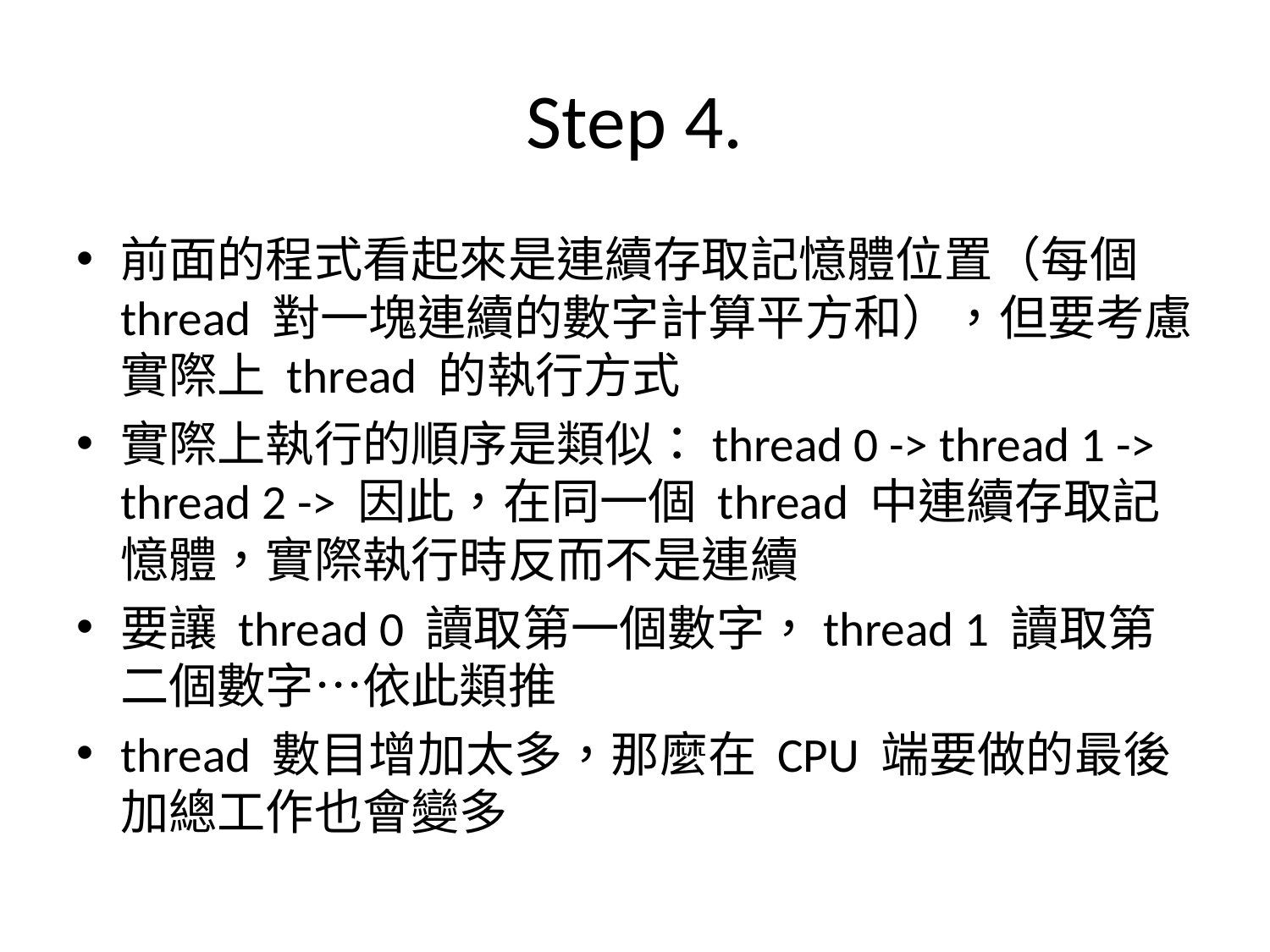

# Step 4.
前面的程式看起來是連續存取記憶體位置（每個 thread 對一塊連續的數字計算平方和），但要考慮實際上 thread 的執行方式
實際上執行的順序是類似：thread 0 -> thread 1 -> thread 2 -> 因此，在同一個 thread 中連續存取記憶體，實際執行時反而不是連續
要讓 thread 0 讀取第一個數字，thread 1 讀取第二個數字…依此類推
thread 數目增加太多，那麼在 CPU 端要做的最後加總工作也會變多